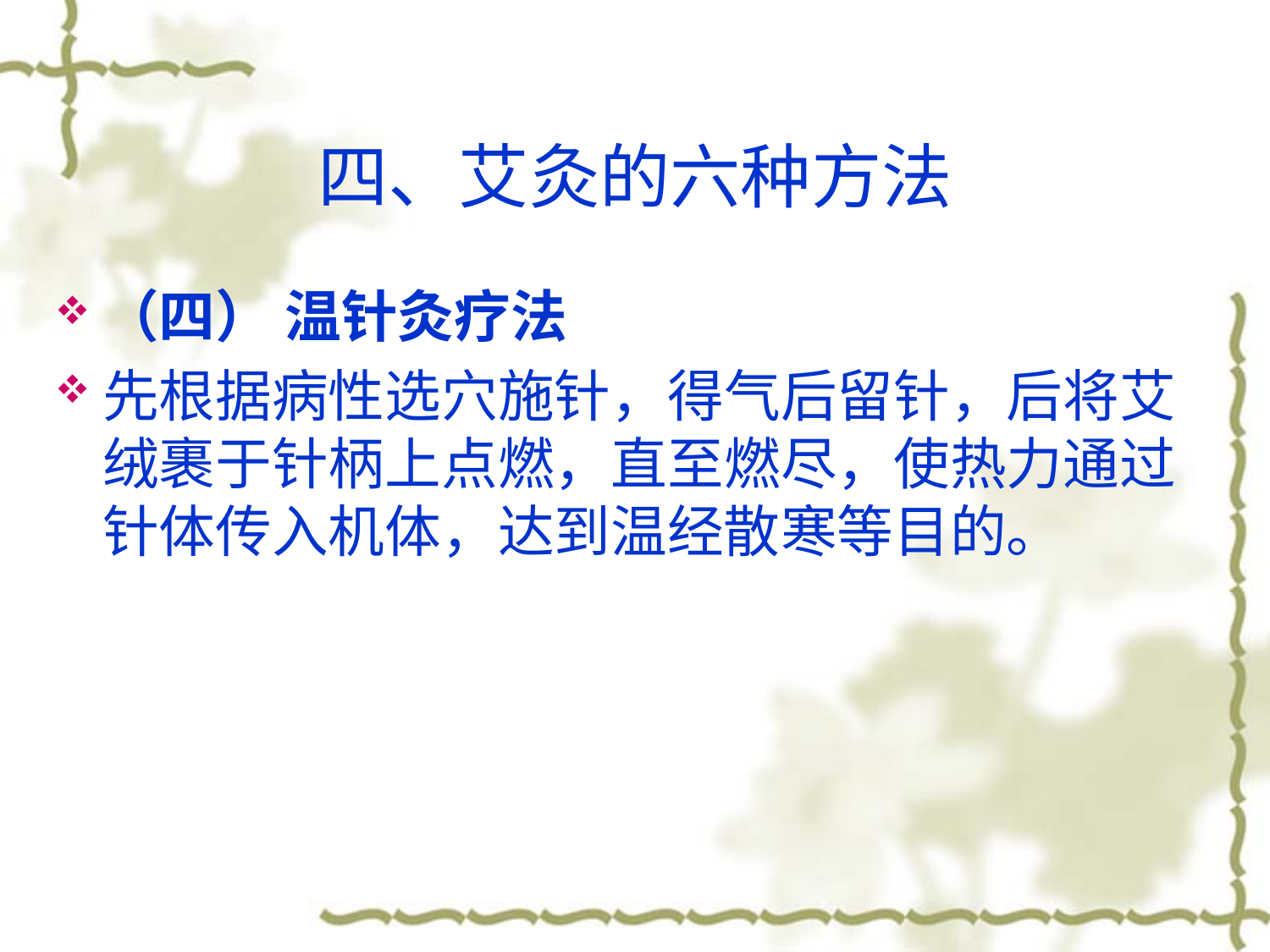

# 四、艾灸的六种方法
（四） 温针灸疗法
先根据病性选穴施针，得气后留针，后将艾绒裹于针柄上点燃，直至燃尽，使热力通过针体传入机体，达到温经散寒等目的。